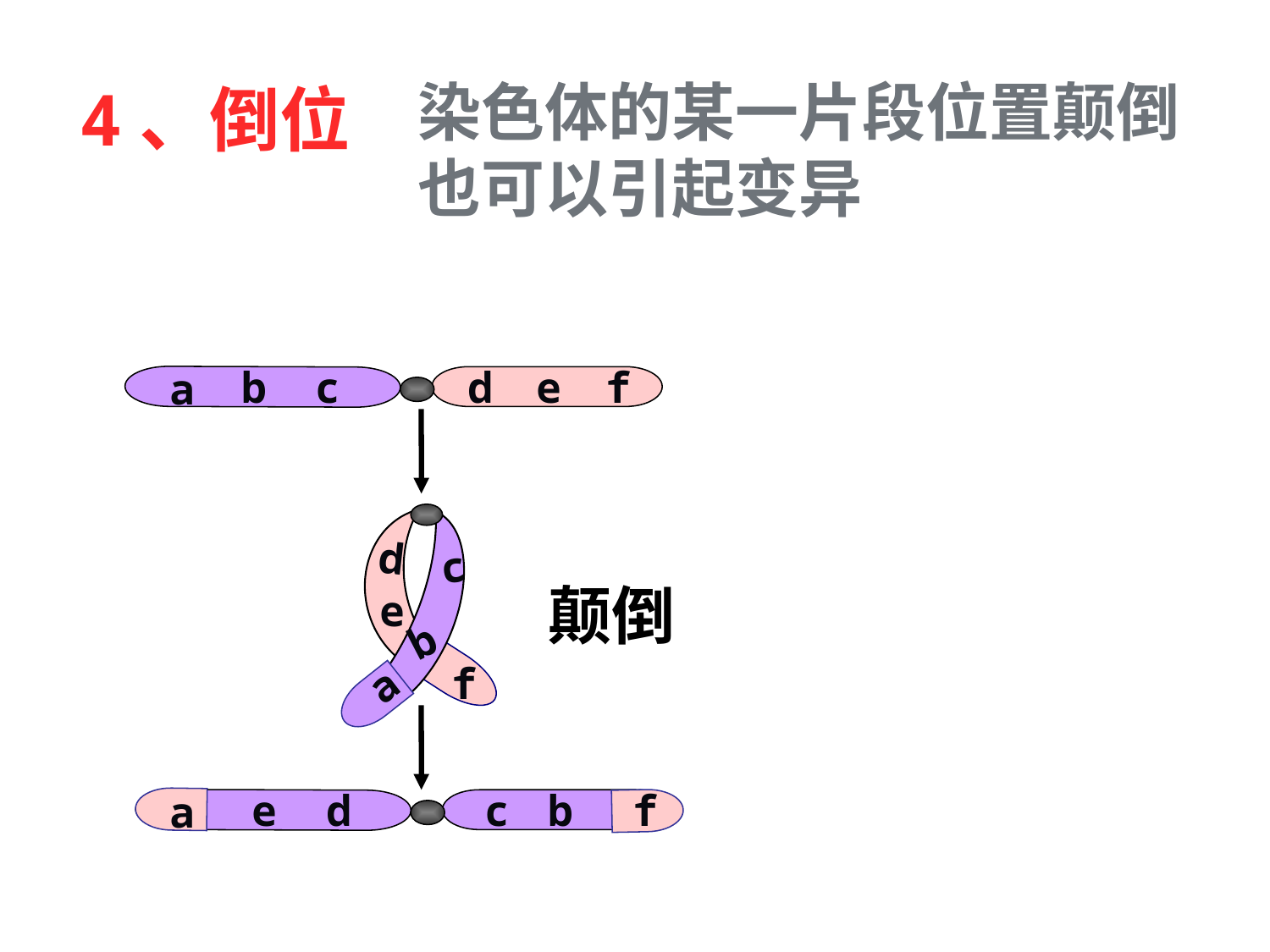

4、倒位
染色体的某一片段位置颠倒也可以引起变异
b
c
d
e
f
a

d
c
e
b
f

a

颠倒

e
d
c
b
f
a